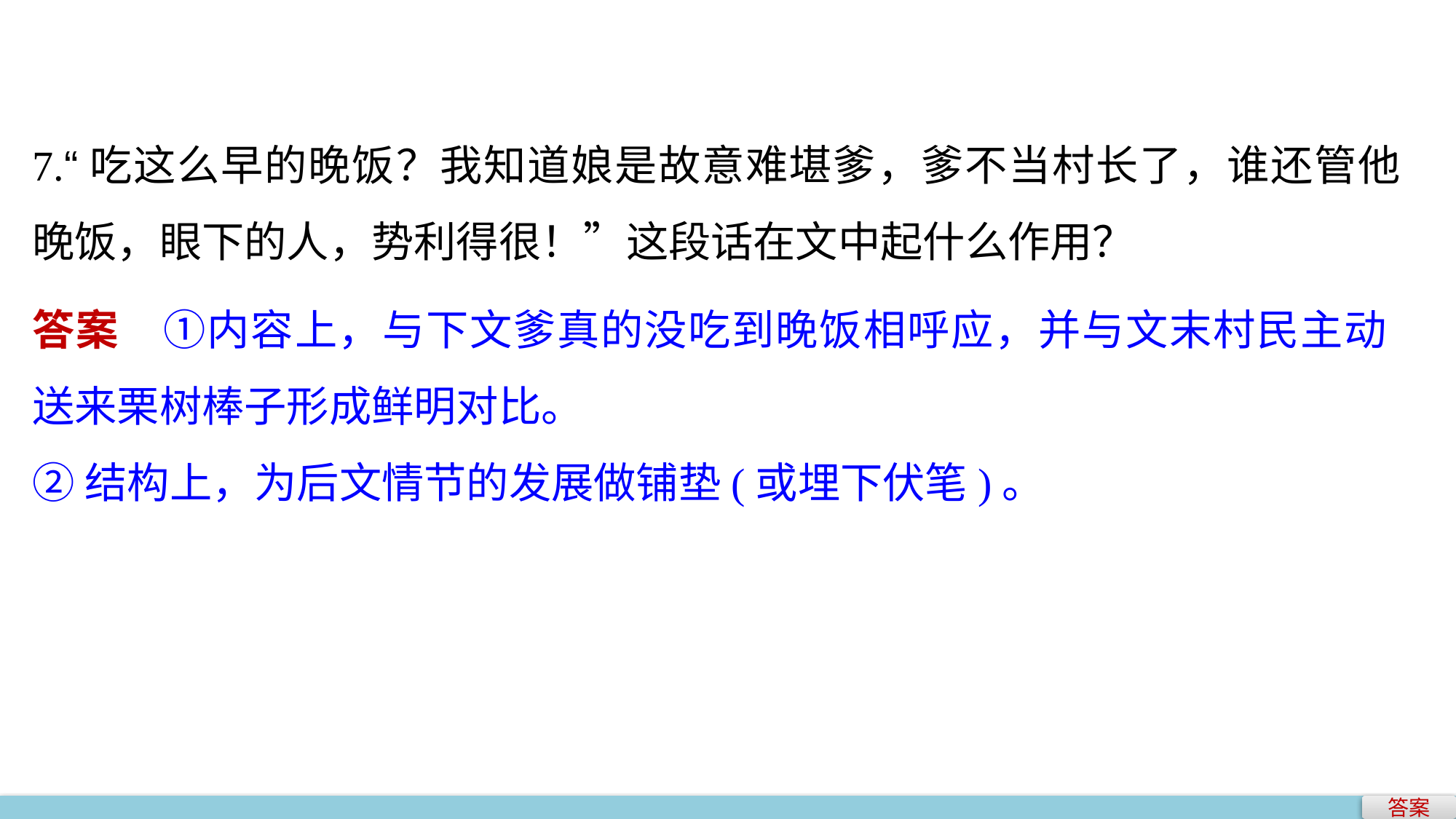

7.“吃这么早的晚饭？我知道娘是故意难堪爹，爹不当村长了，谁还管他晚饭，眼下的人，势利得很！”这段话在文中起什么作用？
答案　①内容上，与下文爹真的没吃到晚饭相呼应，并与文末村民主动送来栗树棒子形成鲜明对比。
②结构上，为后文情节的发展做铺垫(或埋下伏笔)。

答案